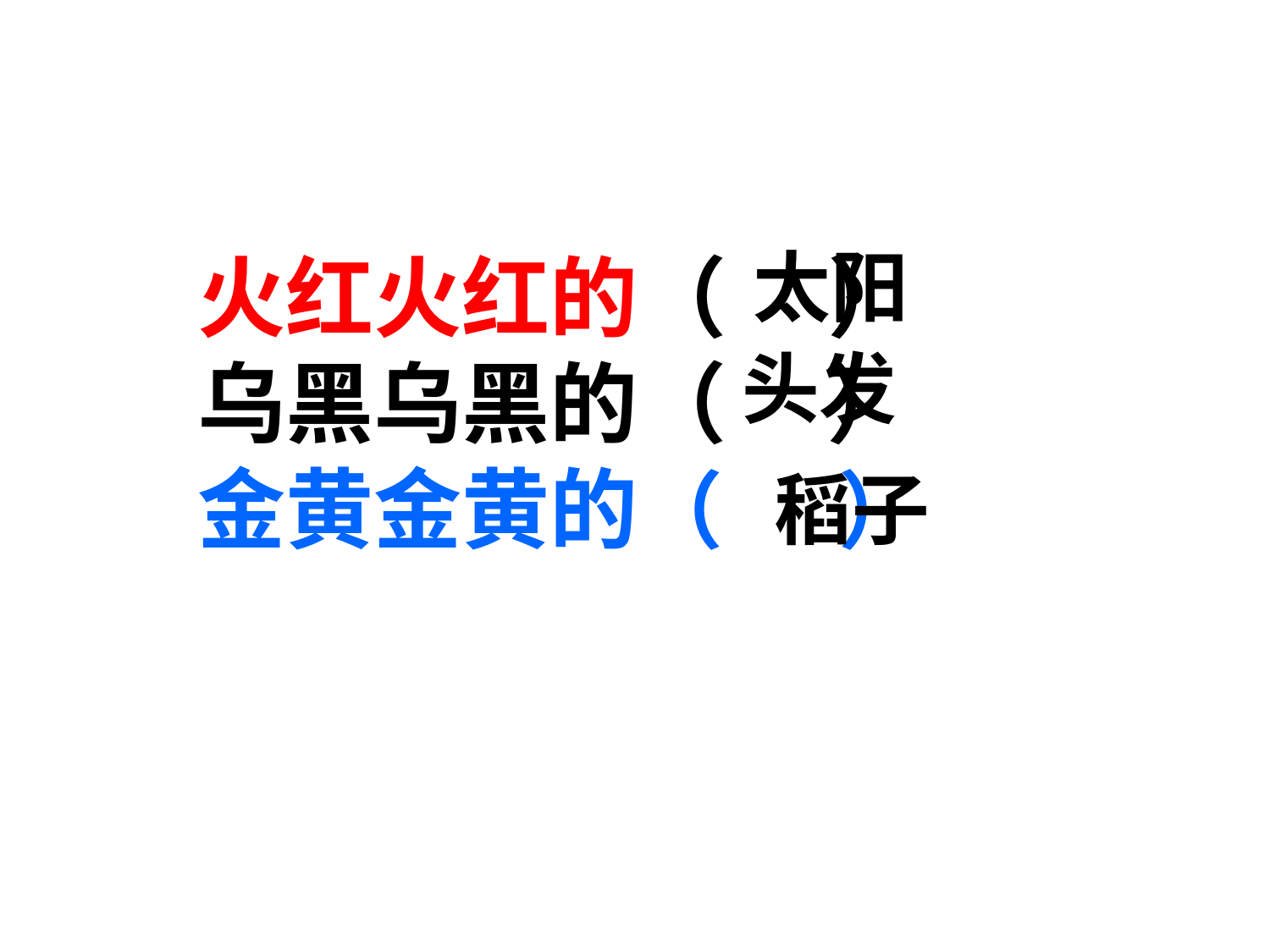

太阳
火红火红的（     ）
乌黑乌黑的（     ）
金黄金黄的（      ）
头发
稻子